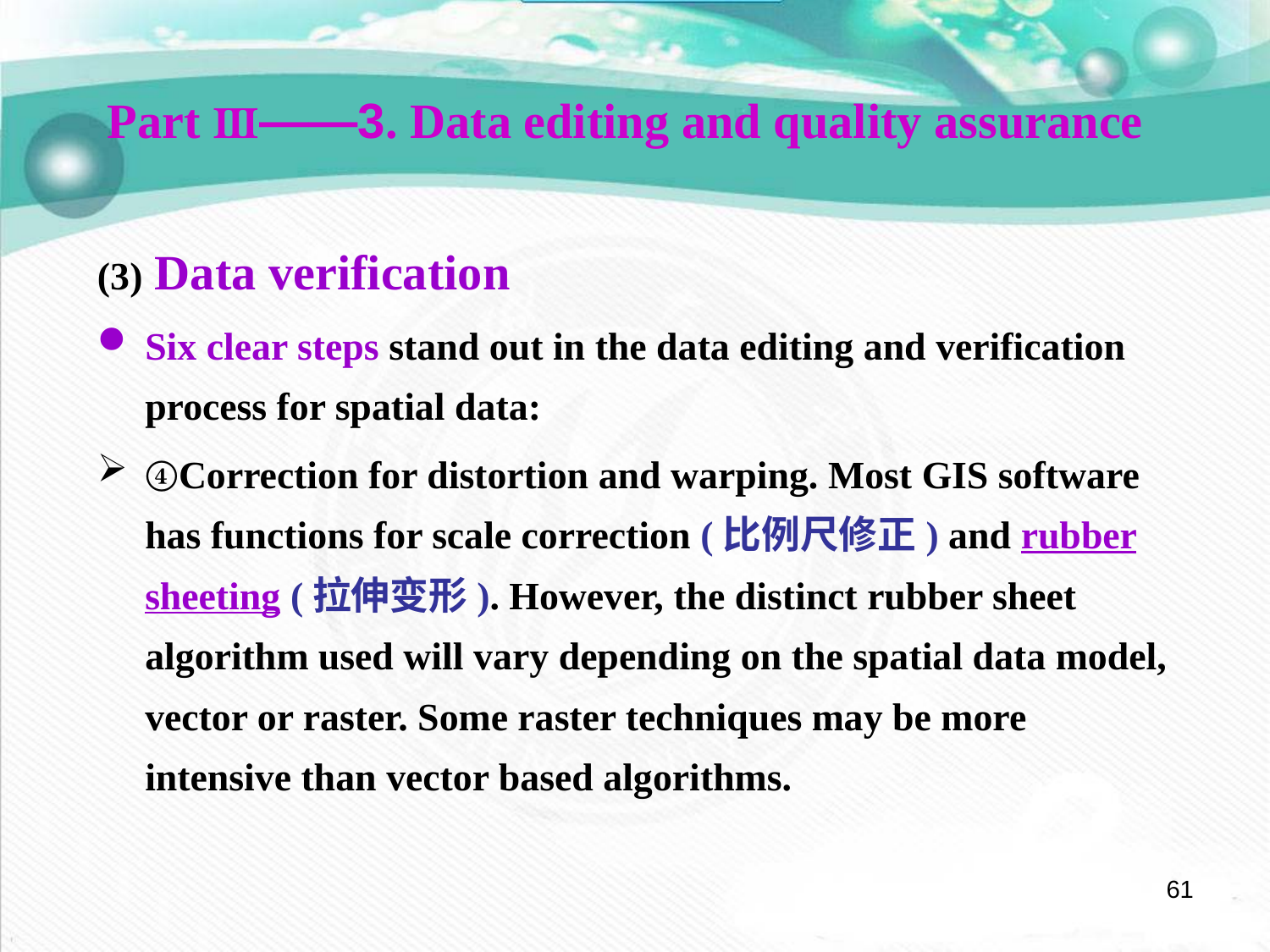

Part Ⅲ——3. Data editing and quality assurance
(3) Data verification
Six clear steps stand out in the data editing and verification process for spatial data:
④Correction for distortion and warping. Most GIS software has functions for scale correction (比例尺修正) and rubber sheeting (拉伸变形). However, the distinct rubber sheet algorithm used will vary depending on the spatial data model, vector or raster. Some raster techniques may be more intensive than vector based algorithms.
61